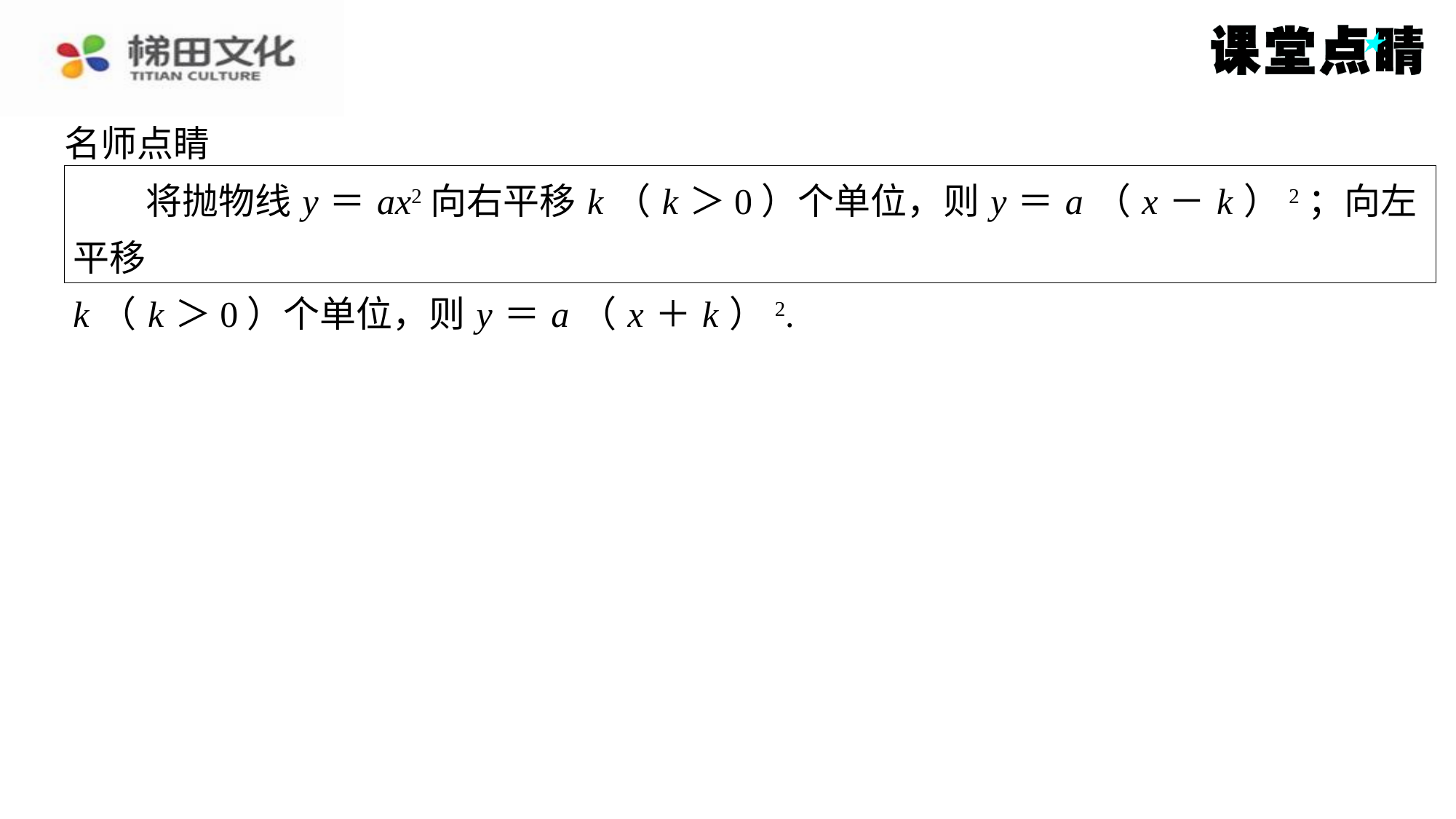

名师点睛
　　将抛物线 y ＝ ax2向右平移 k （ k ＞0）个单位，则 y ＝ a （ x － k ）2；向左平移
k （ k ＞0）个单位，则 y ＝ a （ x ＋ k ）2.